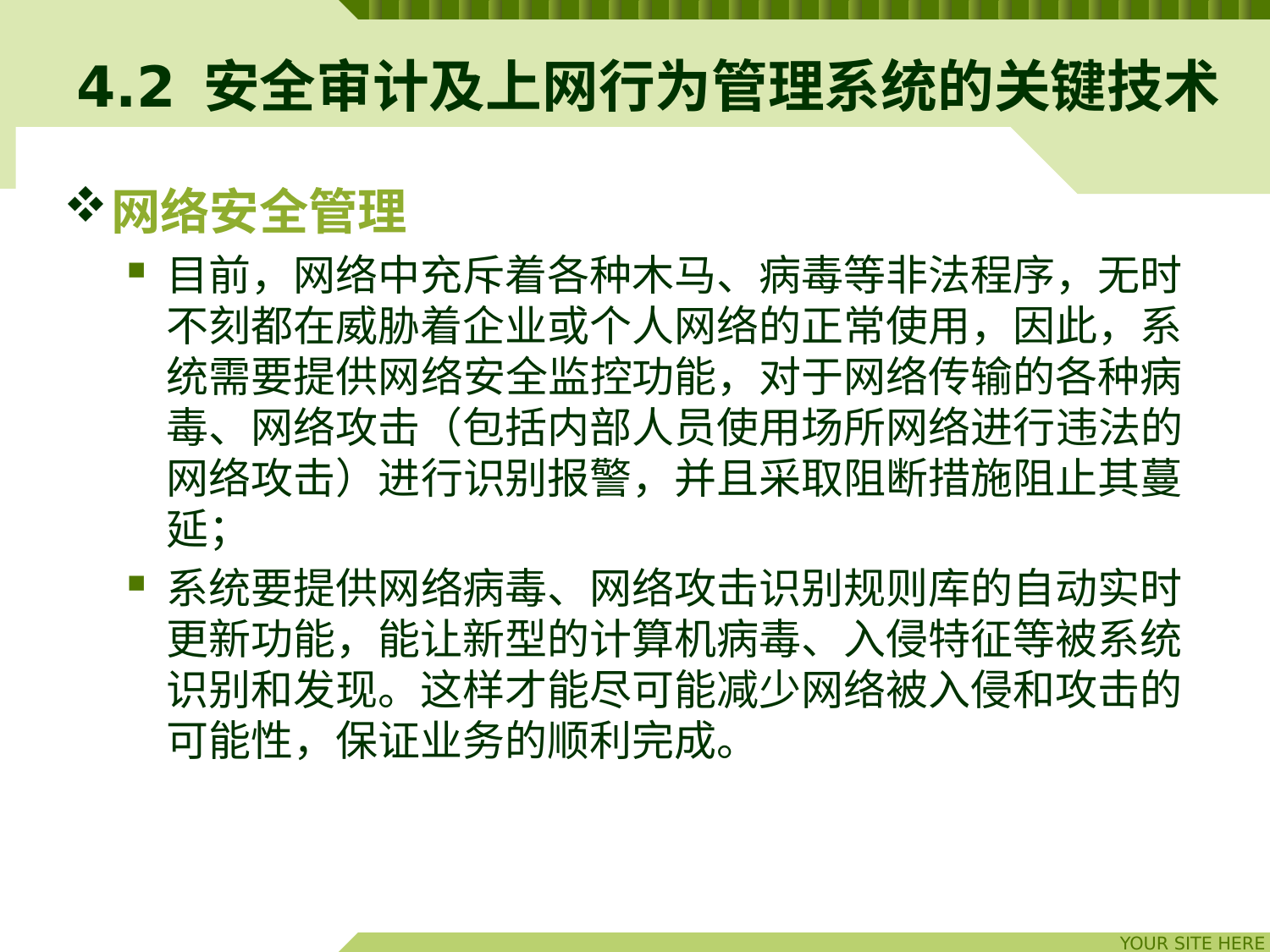

# 4.2	安全审计及上网行为管理系统的关键技术
网络安全管理
目前，网络中充斥着各种木马、病毒等非法程序，无时不刻都在威胁着企业或个人网络的正常使用，因此，系统需要提供网络安全监控功能，对于网络传输的各种病毒、网络攻击（包括内部人员使用场所网络进行违法的网络攻击）进行识别报警，并且采取阻断措施阻止其蔓延；
系统要提供网络病毒、网络攻击识别规则库的自动实时更新功能，能让新型的计算机病毒、入侵特征等被系统识别和发现。这样才能尽可能减少网络被入侵和攻击的可能性，保证业务的顺利完成。